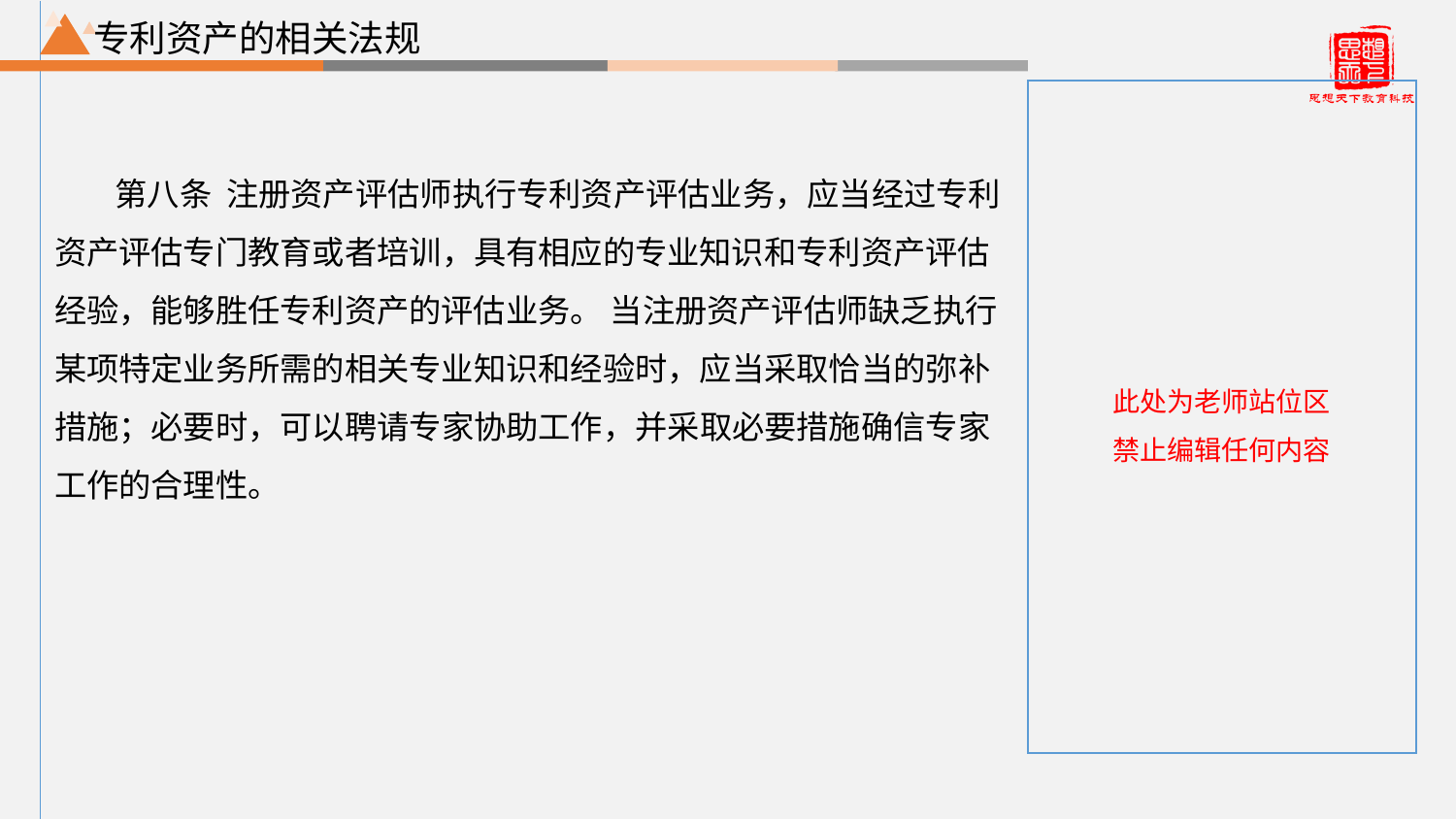

专利资产的相关法规
第八条  注册资产评估师执行专利资产评估业务，应当经过专利资产评估专门教育或者培训，具有相应的专业知识和专利资产评估经验，能够胜任专利资产的评估业务。 当注册资产评估师缺乏执行某项特定业务所需的相关专业知识和经验时，应当采取恰当的弥补措施；必要时，可以聘请专家协助工作，并采取必要措施确信专家工作的合理性。
62